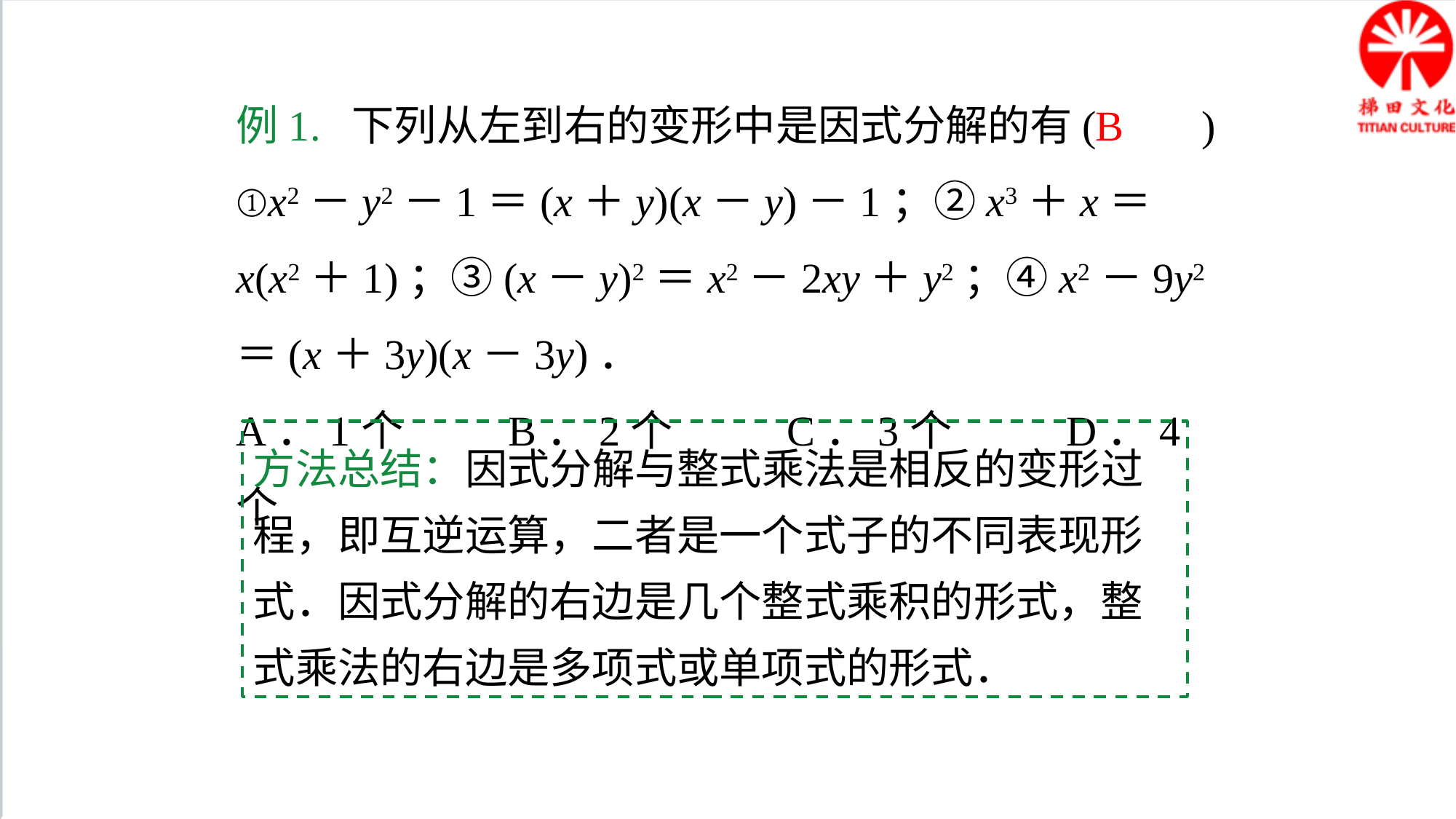

例1.  下列从左到右的变形中是因式分解的有(　　)
①x2－y2－1＝(x＋y)(x－y)－1；②x3＋x＝x(x2＋1)；③(x－y)2＝x2－2xy＋y2；④x2－9y2＝(x＋3y)(x－3y)．
A．1个          B．2个           C．3个           D．4个
B
方法总结：因式分解与整式乘法是相反的变形过程，即互逆运算，二者是一个式子的不同表现形式．因式分解的右边是几个整式乘积的形式，整式乘法的右边是多项式或单项式的形式．